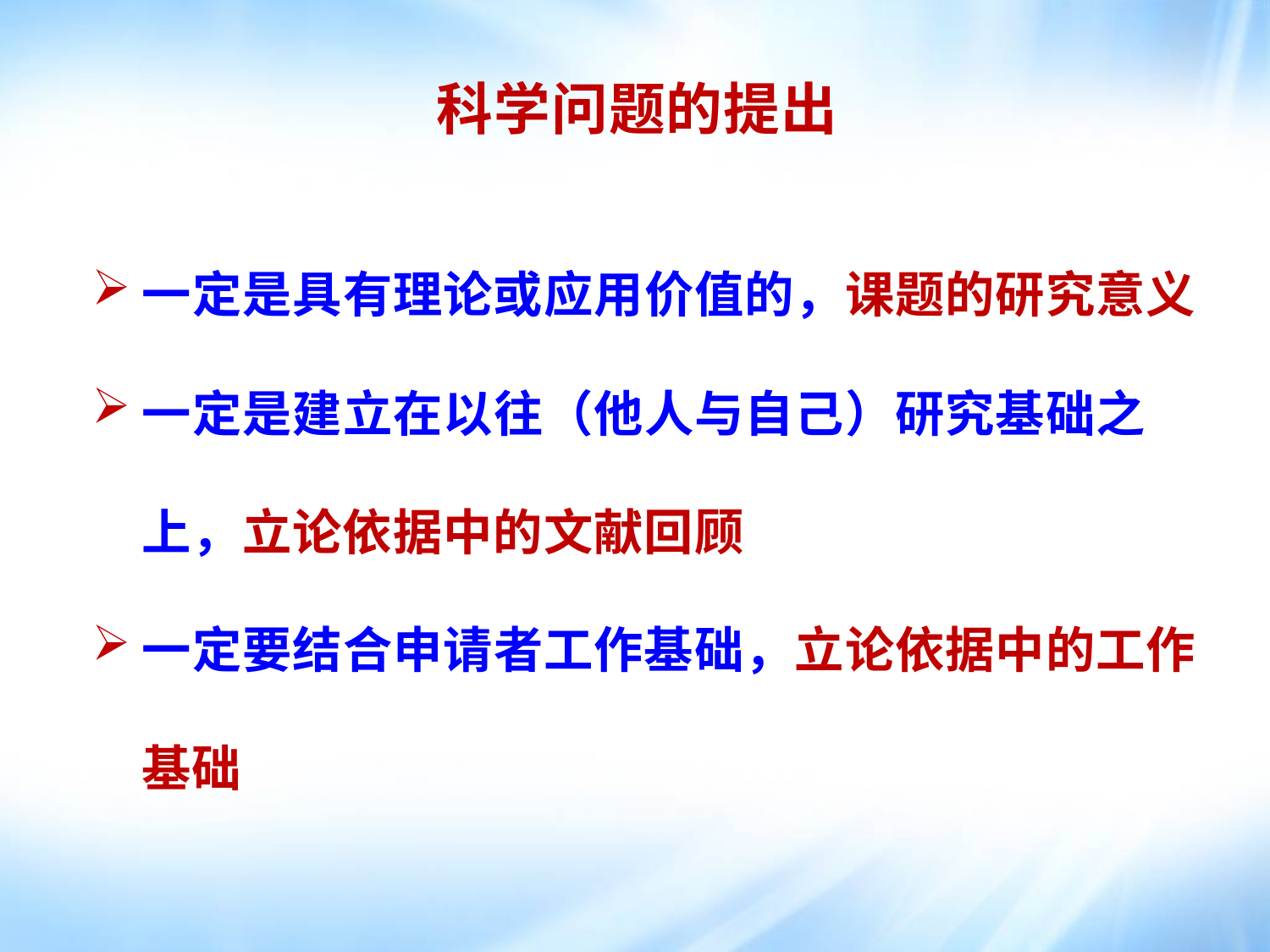

科学问题的提出
一定是具有理论或应用价值的，课题的研究意义
一定是建立在以往（他人与自己）研究基础之上，立论依据中的文献回顾
一定要结合申请者工作基础，立论依据中的工作基础